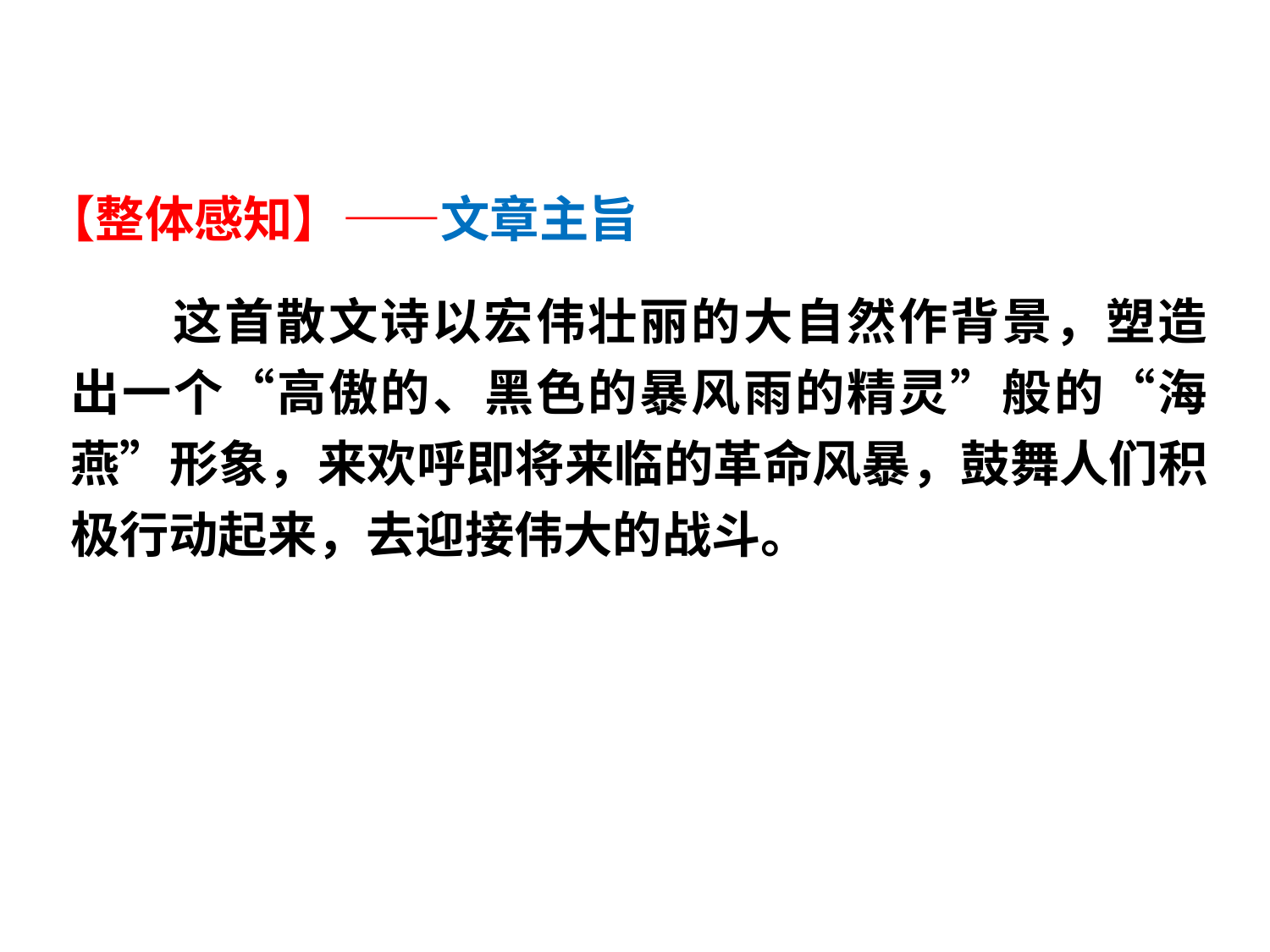

【整体感知】——文章主旨
这首散文诗以宏伟壮丽的大自然作背景，塑造出一个“高傲的、黑色的暴风雨的精灵”般的“海燕”形象，来欢呼即将来临的革命风暴，鼓舞人们积极行动起来，去迎接伟大的战斗。